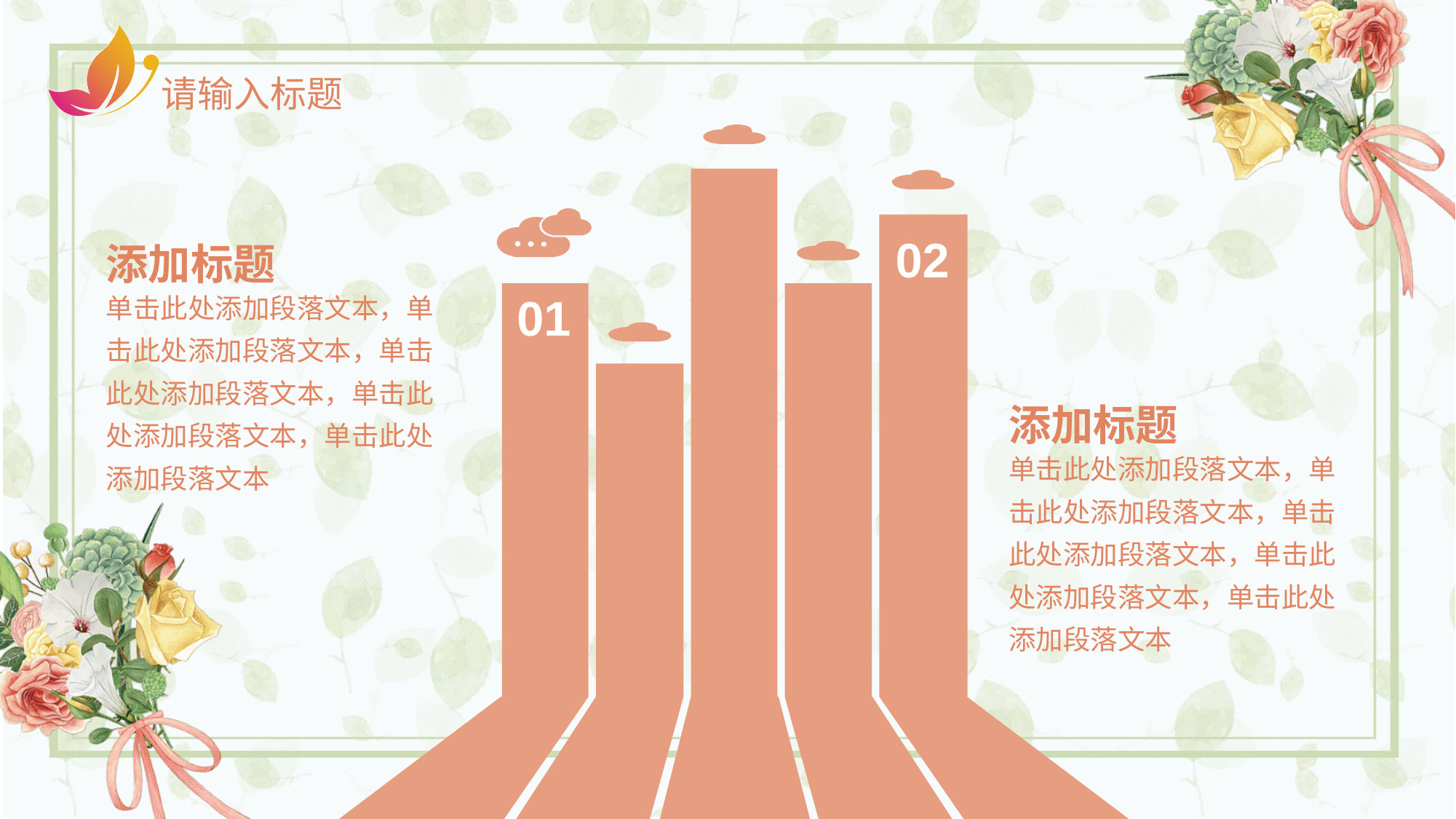

添加标题
02
单击此处添加段落文本，单击此处添加段落文本，单击此处添加段落文本，单击此处添加段落文本，单击此处添加段落文本
01
添加标题
单击此处添加段落文本，单击此处添加段落文本，单击此处添加段落文本，单击此处添加段落文本，单击此处添加段落文本